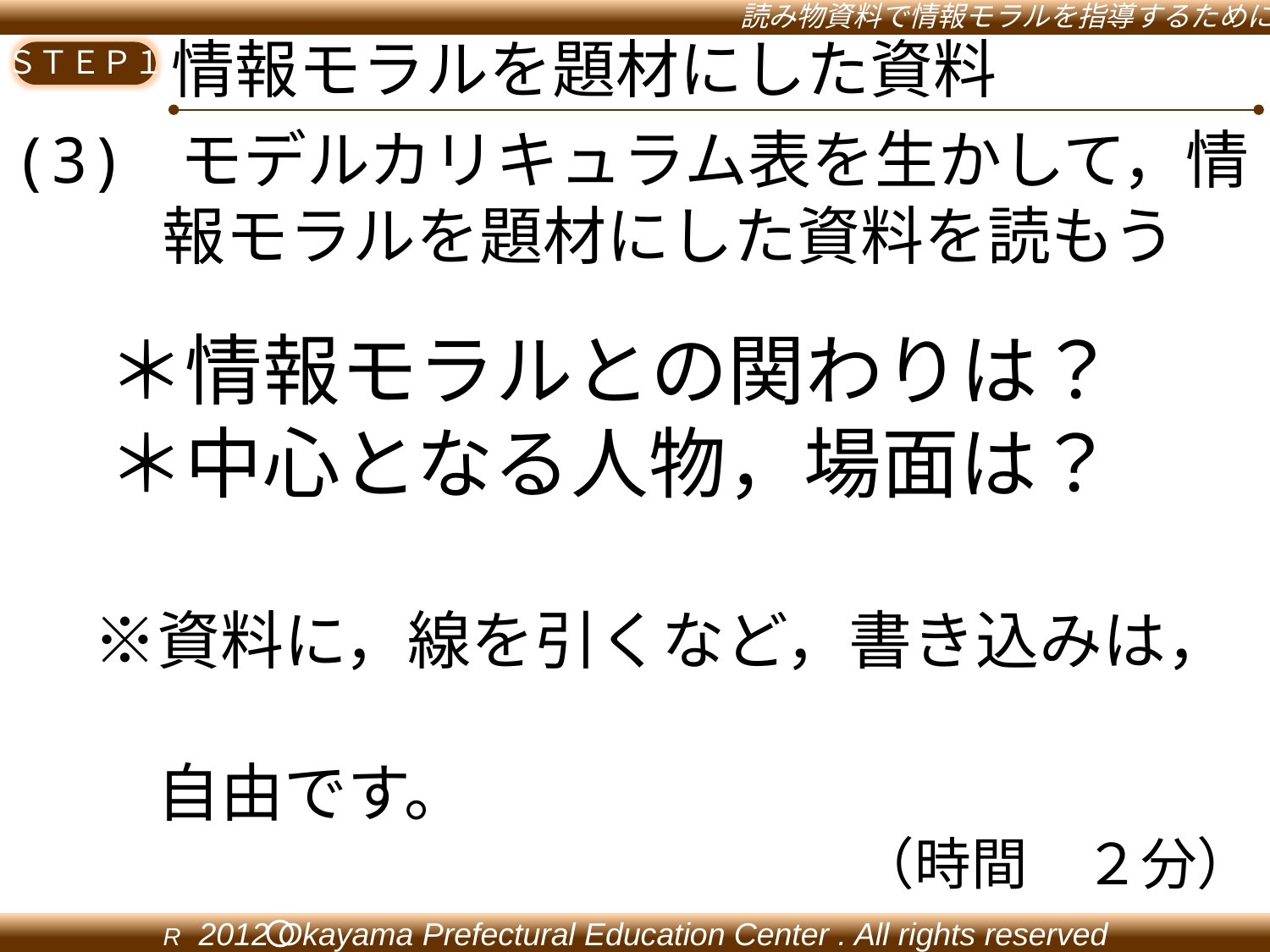

情報モラルを題材にした資料
(3) モデルカリキュラム表を生かして，情報モラルを題材にした資料を読もう
　＊情報モラルとの関わりは？
　＊中心となる人物，場面は？

　※資料に，線を引くなど，書き込みは，
　　自由です。
（時間　２分）